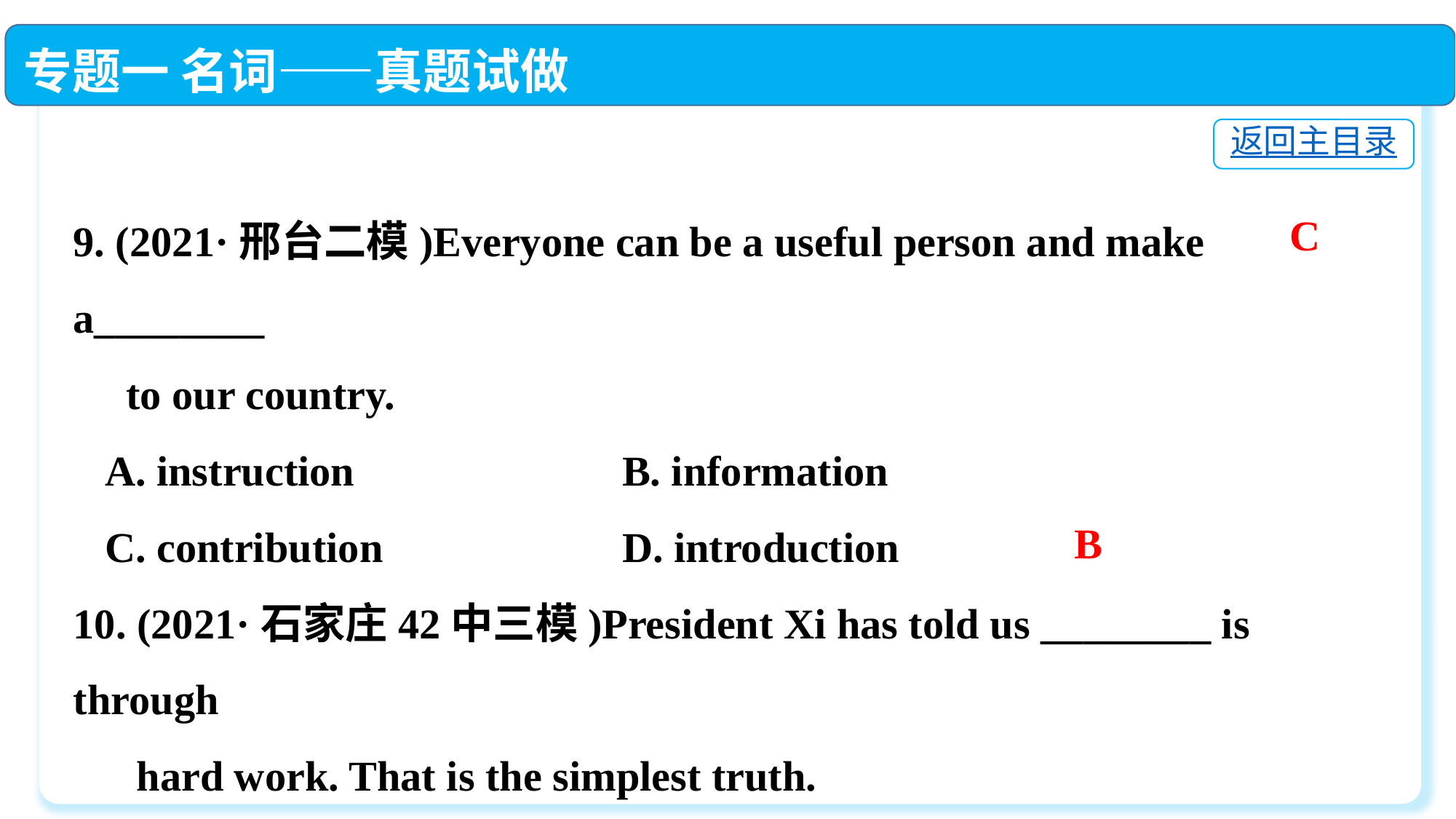

专题一 名词——真题试做

返回主目录
9. (2021·邢台二模)Everyone can be a useful person and make a________
　to our country.
   A. instruction	                     B. information
   C. contribution	                     D. introduction
10. (2021·石家庄42中三模)President Xi has told us ________ is through
      hard work. That is the simplest truth.
     A. grade　　 	                     B. happiness
     C. present　　 	           D. courage
C
B